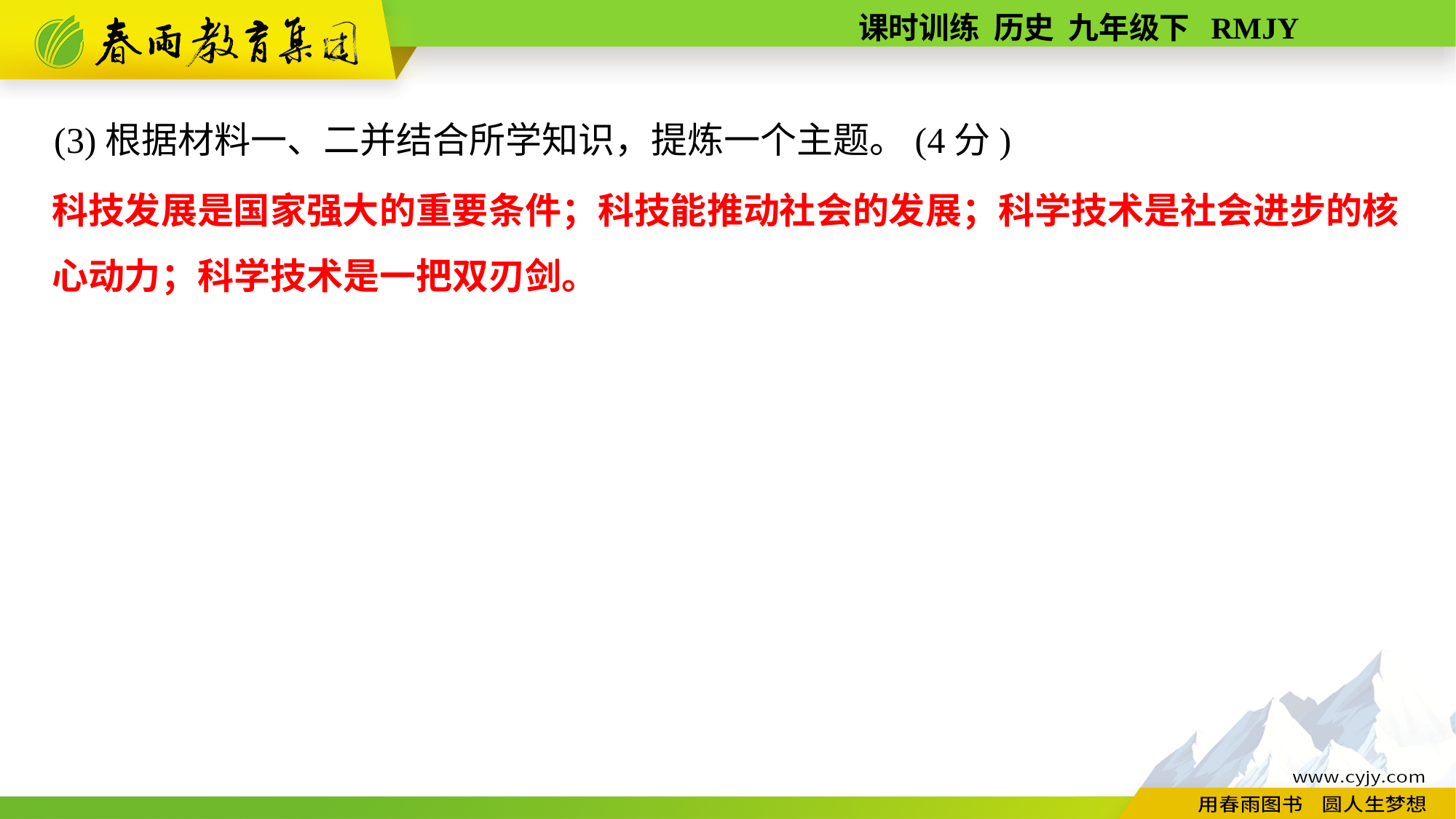

(3)根据材料一、二并结合所学知识，提炼一个主题。(4分)
科技发展是国家强大的重要条件；科技能推动社会的发展；科学技术是社会进步的核心动力；科学技术是一把双刃剑。